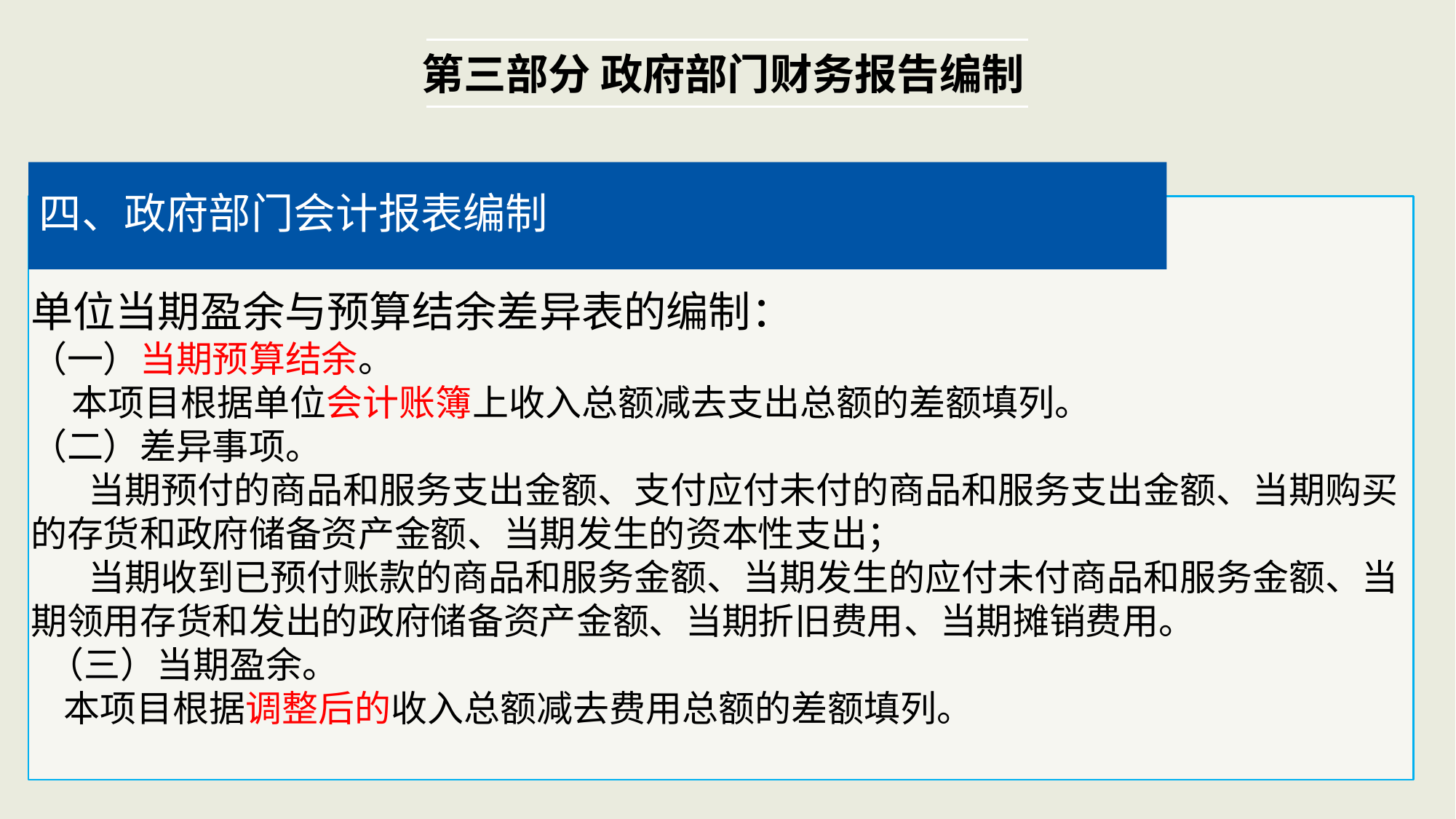

第三部分 政府部门财务报告编制

四、政府部门会计报表编制

单位当期盈余与预算结余差异表的编制：
（一）当期预算结余。
    本项目根据单位会计账簿上收入总额减去支出总额的差额填列。
（二）差异事项。
      当期预付的商品和服务支出金额、支付应付未付的商品和服务支出金额、当期购买的存货和政府储备资产金额、当期发生的资本性支出；
      当期收到已预付账款的商品和服务金额、当期发生的应付未付商品和服务金额、当期领用存货和发出的政府储备资产金额、当期折旧费用、当期摊销费用。
 （三）当期盈余。
   本项目根据调整后的收入总额减去费用总额的差额填列。

102